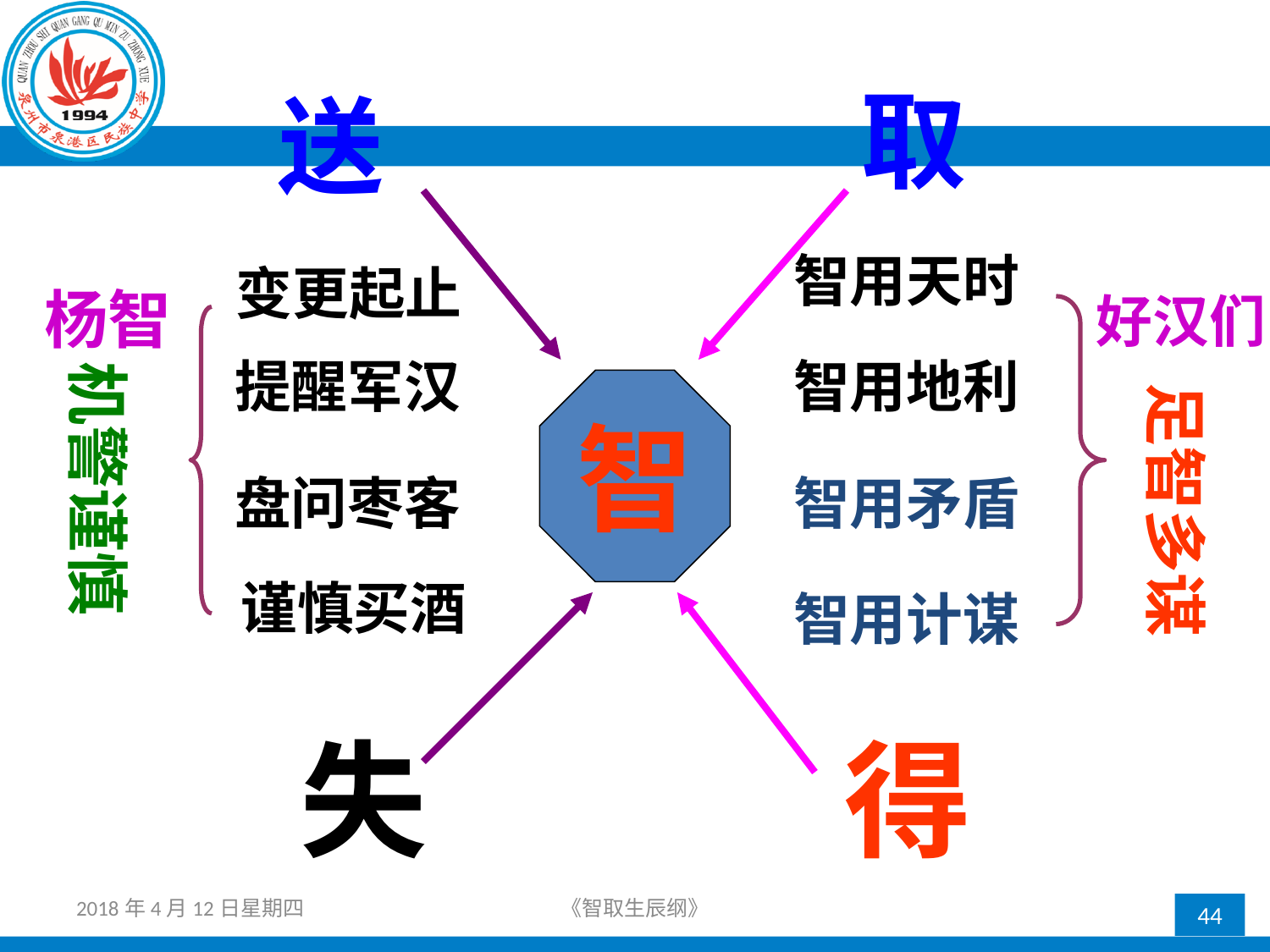

取
送

智用天时

变更起止

杨智
好汉们

提醒军汉
智用地利
机警谨慎
智
足智多谋

盘问枣客
智用矛盾
谨慎买酒
智用计谋

失
得
2018年4月12日星期四
《智取生辰纲》